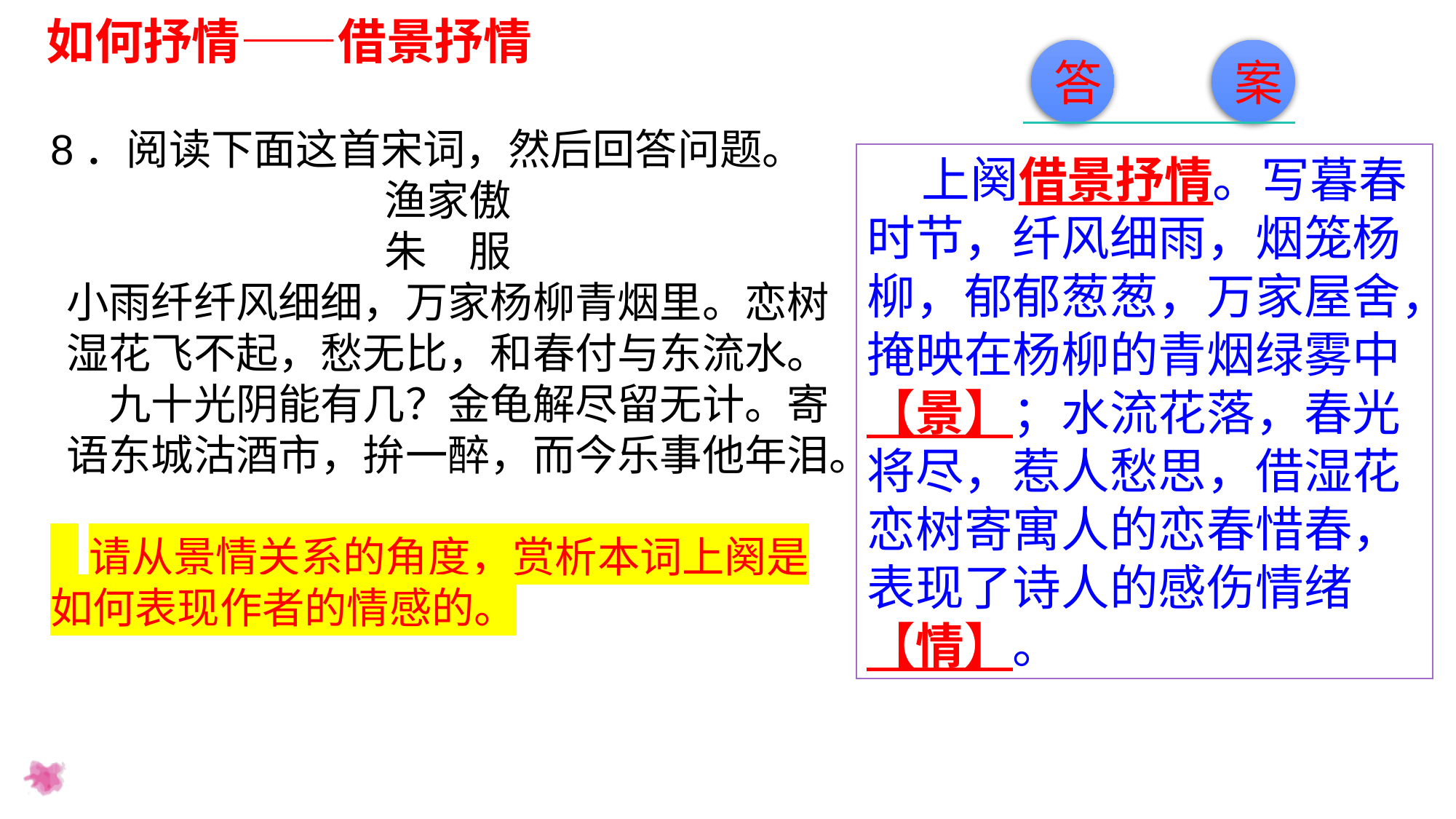

如何抒情——借景抒情
答
案
8．阅读下面这首宋词，然后回答问题。
渔家傲
朱　服
小雨纤纤风细细，万家杨柳青烟里。恋树湿花飞不起，愁无比，和春付与东流水。　九十光阴能有几？金龟解尽留无计。寄语东城沽酒市，拚一醉，而今乐事他年泪。

   请从景情关系的角度，赏析本词上阕是如何表现作者的情感的。
上阕借景抒情。写暮春时节，纤风细雨，烟笼杨柳，郁郁葱葱，万家屋舍，掩映在杨柳的青烟绿雾中【景】；水流花落，春光将尽，惹人愁思，借湿花恋树寄寓人的恋春惜春，表现了诗人的感伤情绪【情】。